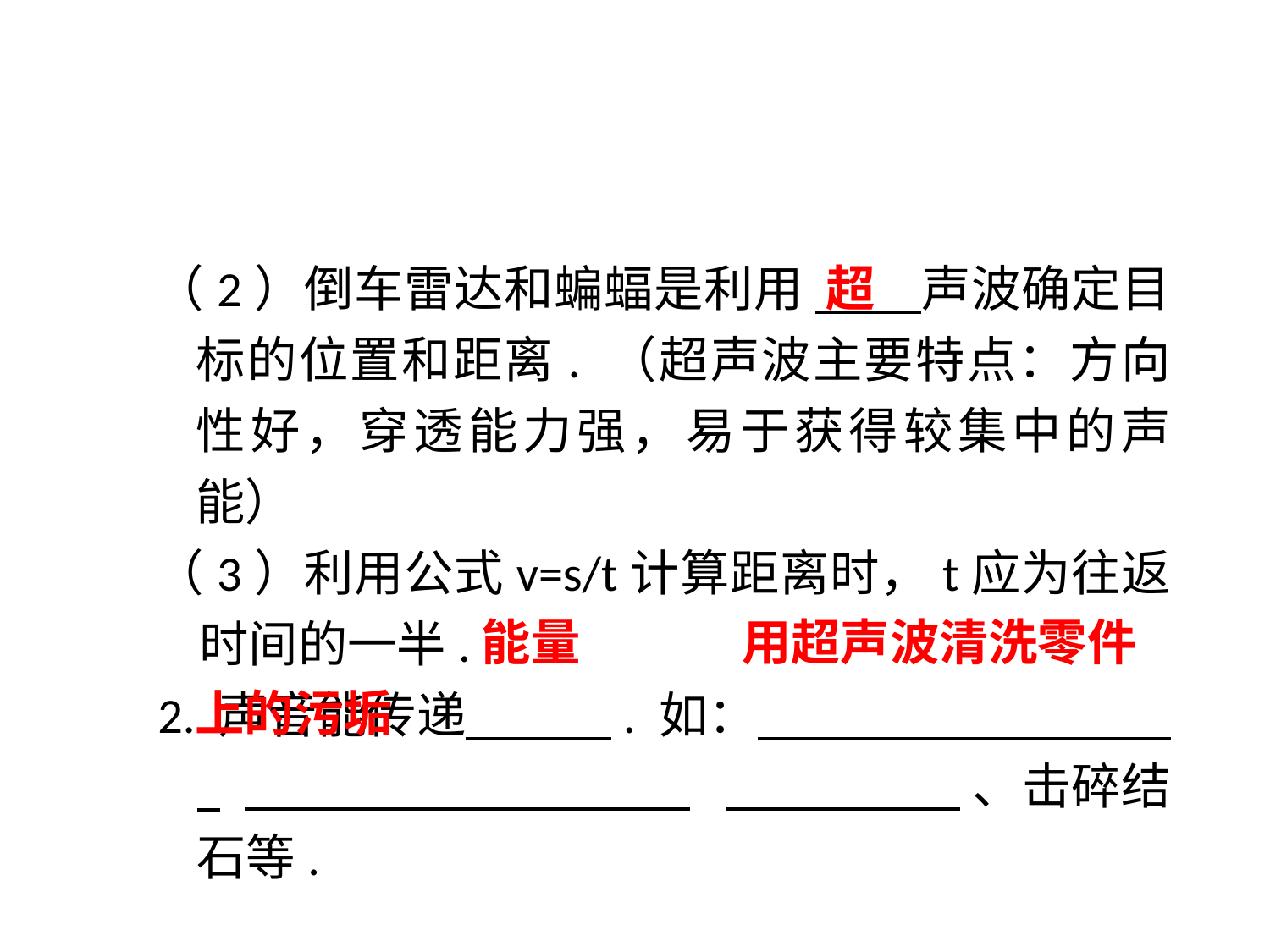

（2）倒车雷达和蝙蝠是利用          声波确定目标的位置和距离. （超声波主要特点：方向性好，穿透能力强，易于获得较集中的声能）
（3）利用公式v=s/t计算距离时，t应为往返时间的一半.
2. 声音能传递             . 如：                                        .                                         	                    、击碎结石等.
超
能量
用超声波清洗零件
上的污垢